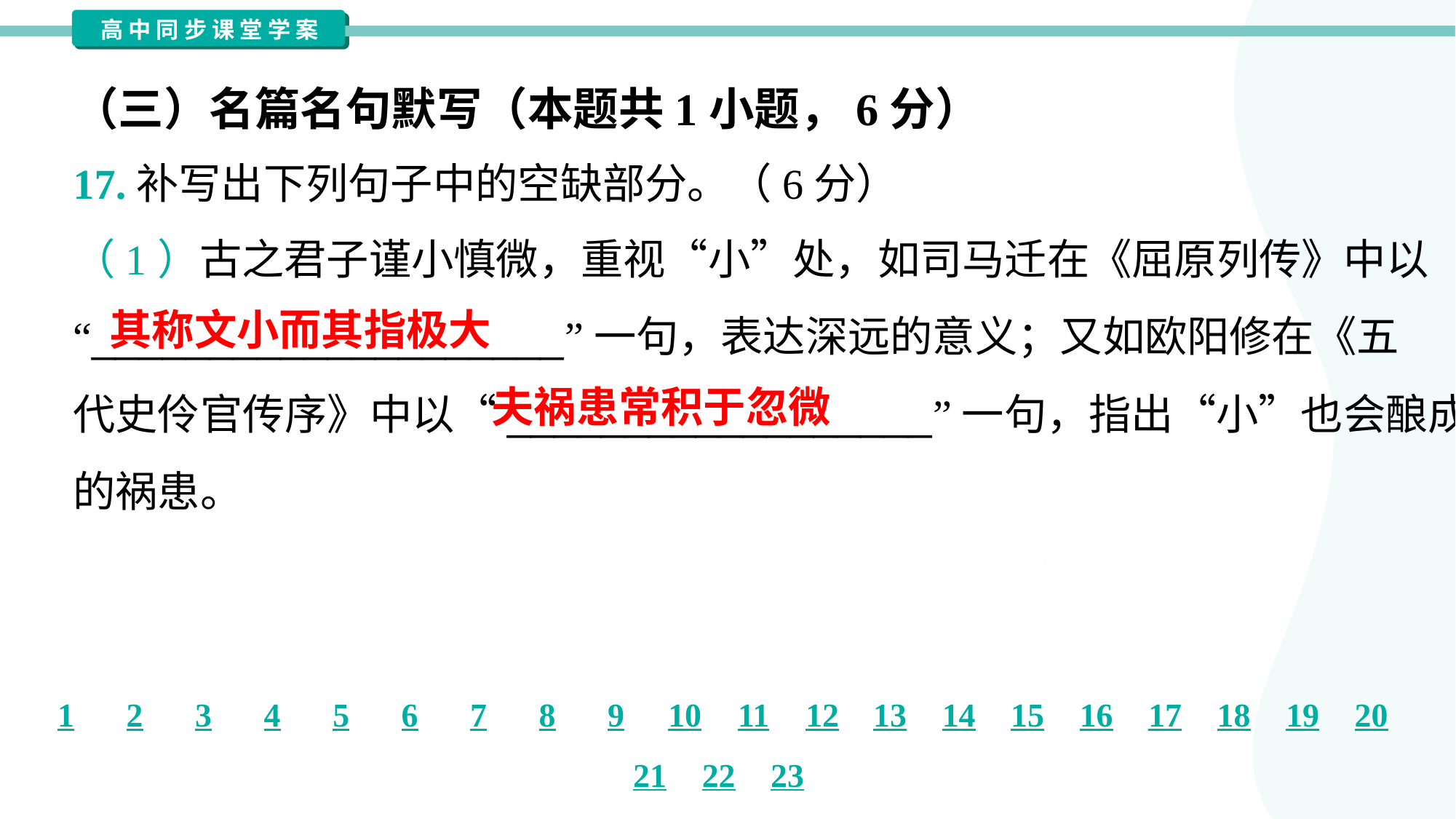

（三）名篇名句默写（本题共1小题，6分）
17.补写出下列句子中的空缺部分。（6分）
（1）古之君子谨小慎微，重视“小”处，如司马迁在《屈原列传》中以
“____________________”一句，表达深远的意义；又如欧阳修在《五
代史伶官传序》中以“__________________”一句，指出“小”也会酿成大
的祸患。
其称文小而其指极大
夫祸患常积于忽微